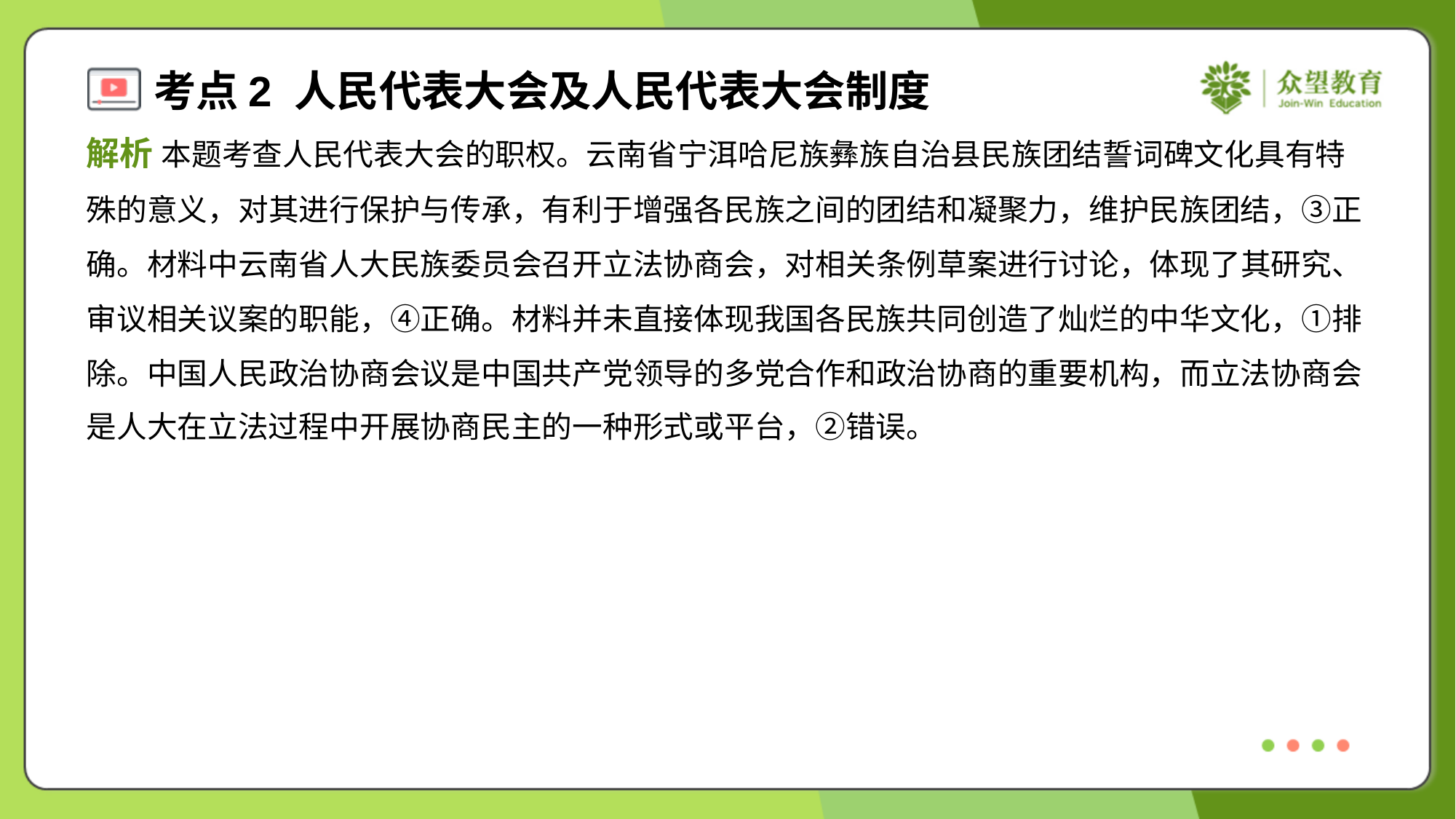

解析 本题考查人民代表大会的职权。云南省宁洱哈尼族彝族自治县民族团结誓词碑文化具有特
殊的意义，对其进行保护与传承，有利于增强各民族之间的团结和凝聚力，维护民族团结，③正
确。材料中云南省人大民族委员会召开立法协商会，对相关条例草案进行讨论，体现了其研究、
审议相关议案的职能，④正确。材料并未直接体现我国各民族共同创造了灿烂的中华文化，①排
除。中国人民政治协商会议是中国共产党领导的多党合作和政治协商的重要机构，而立法协商会
是人大在立法过程中开展协商民主的一种形式或平台，②错误。